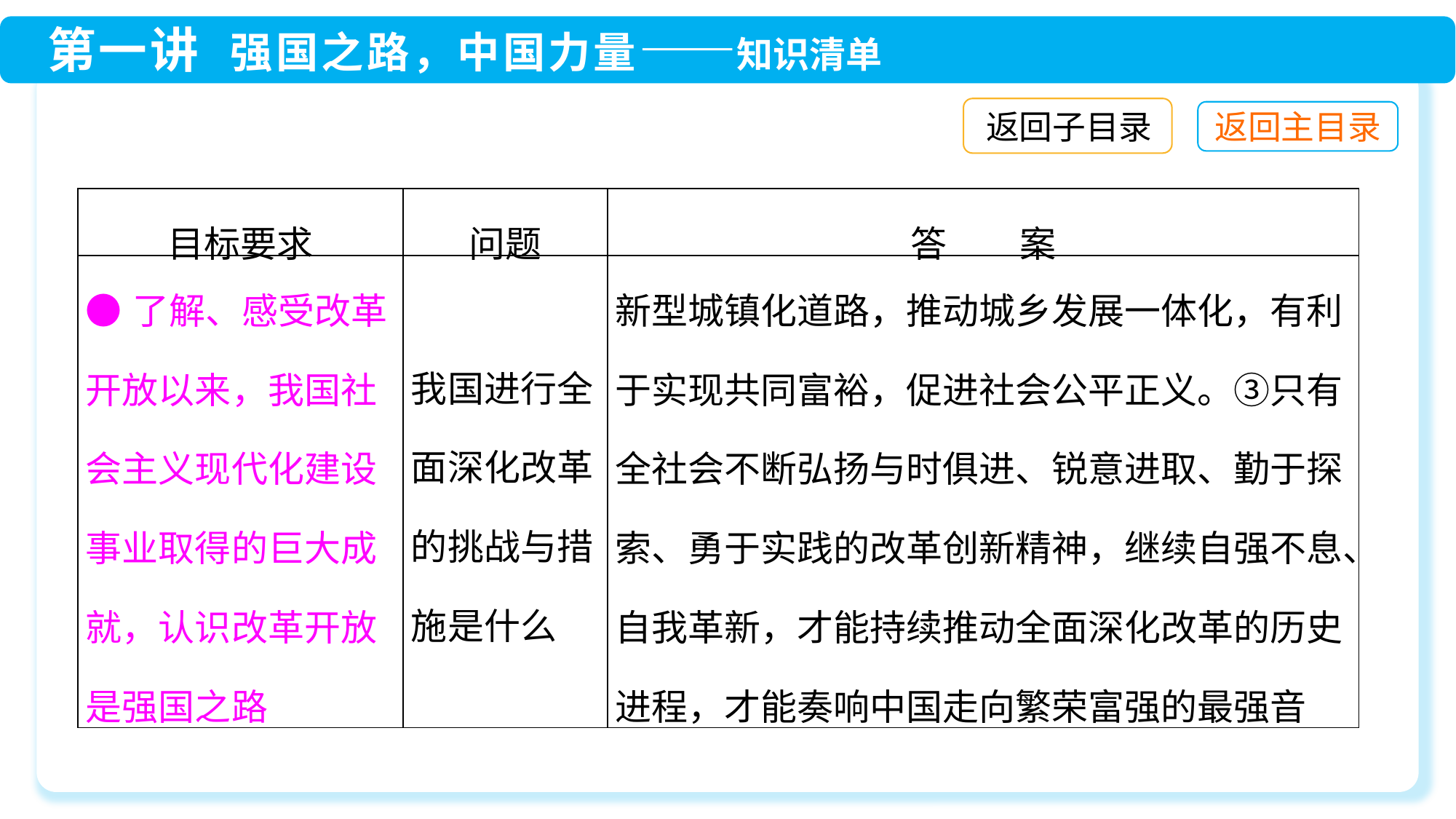

返回子目录
| 目标要求 | 问题 | 答　　案 |
| --- | --- | --- |
| ●了解、感受改革开放以来，我国社会主义现代化建设事业取得的巨大成就，认识改革开放是强国之路 | 我国进行全面深化改革的挑战与措施是什么 | 新型城镇化道路，推动城乡发展一体化，有利于实现共同富裕，促进社会公平正义。③只有全社会不断弘扬与时俱进、锐意进取、勤于探索、勇于实践的改革创新精神，继续自强不息、自我革新，才能持续推动全面深化改革的历史进程，才能奏响中国走向繁荣富强的最强音 |